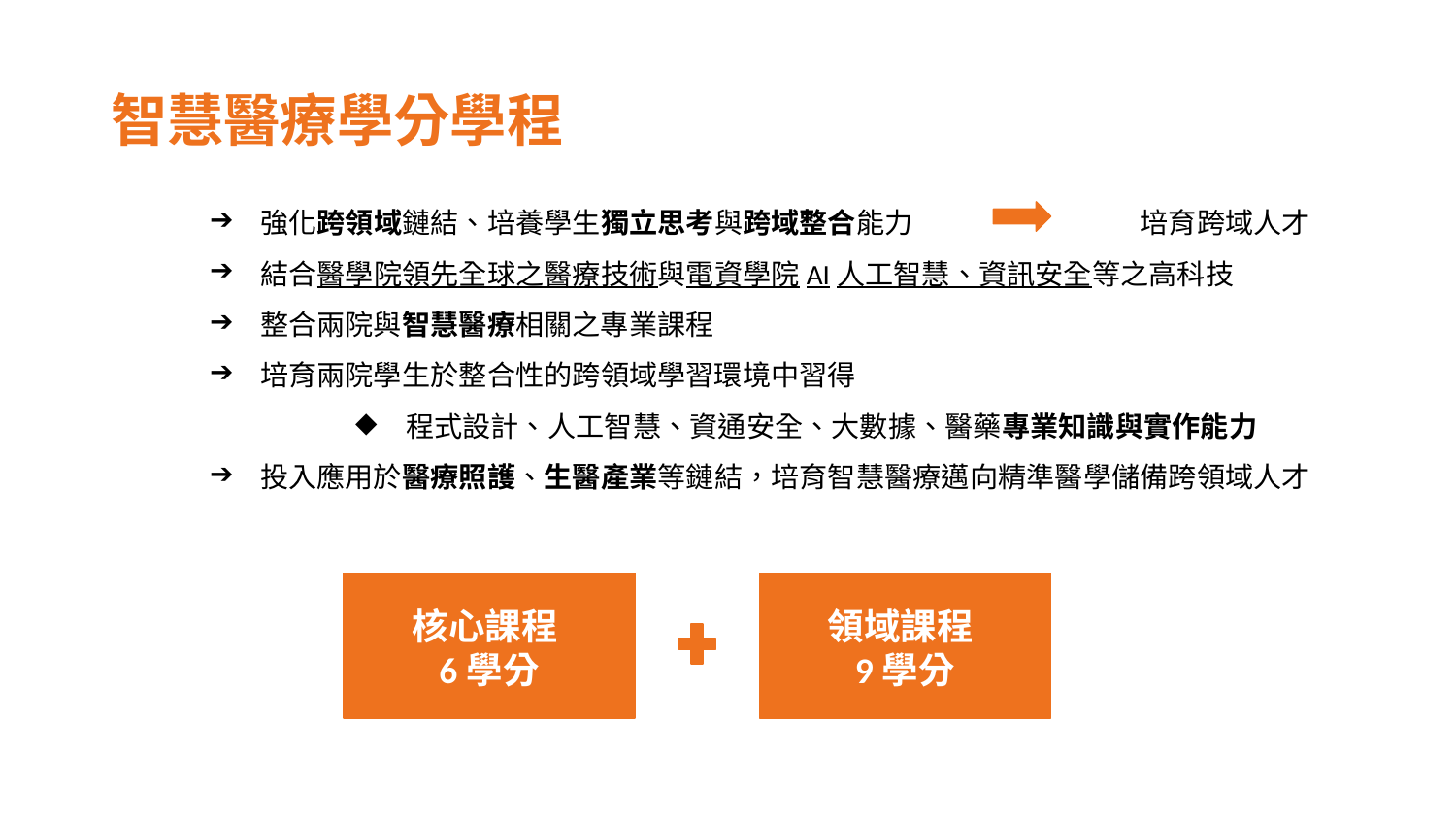

# 智慧醫療學分學程
強化跨領域鏈結、培養學生獨立思考與跨域整合能力		 培育跨域人才
結合醫學院領先全球之醫療技術與電資學院AI人工智慧、資訊安全等之高科技
整合兩院與智慧醫療相關之專業課程
培育兩院學生於整合性的跨領域學習環境中習得
程式設計、人工智慧、資通安全、大數據、醫藥專業知識與實作能力
投入應用於醫療照護、生醫產業等鏈結，培育智慧醫療邁向精準醫學儲備跨領域人才

核心課程6學分
領域課程9學分